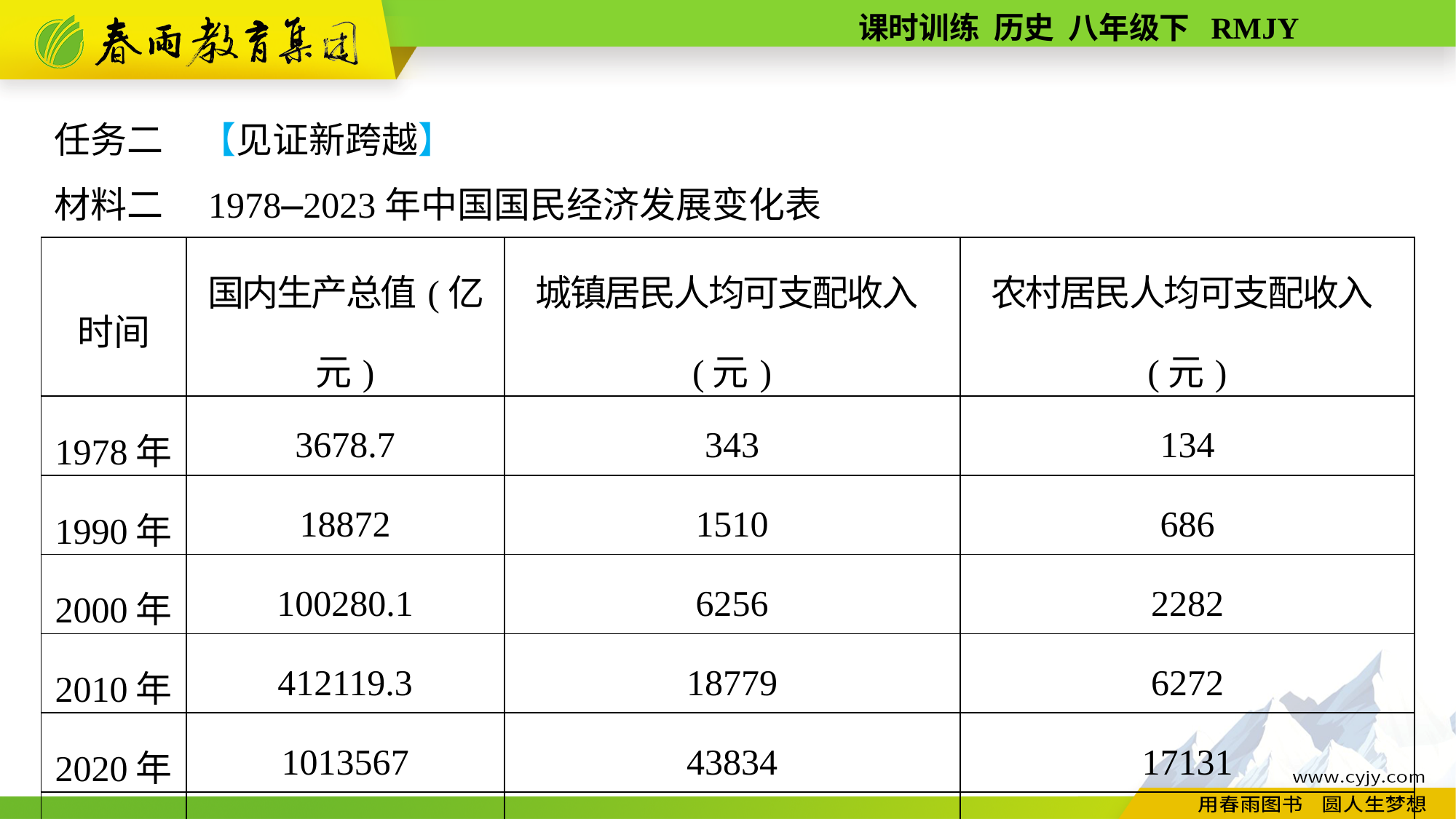

任务二　【见证新跨越】
材料二　1978—2023年中国国民经济发展变化表
| 时间 | 国内生产总值(亿元) | 城镇居民人均可支配收入(元) | 农村居民人均可支配收入(元) |
| --- | --- | --- | --- |
| 1978年 | 3678.7 | 343 | 134 |
| 1990年 | 18872 | 1510 | 686 |
| 2000年 | 100280.1 | 6256 | 2282 |
| 2010年 | 412119.3 | 18779 | 6272 |
| 2020年 | 1013567 | 43834 | 17131 |
| 2023年 | 1260582.1 | 51821 | 21691 |